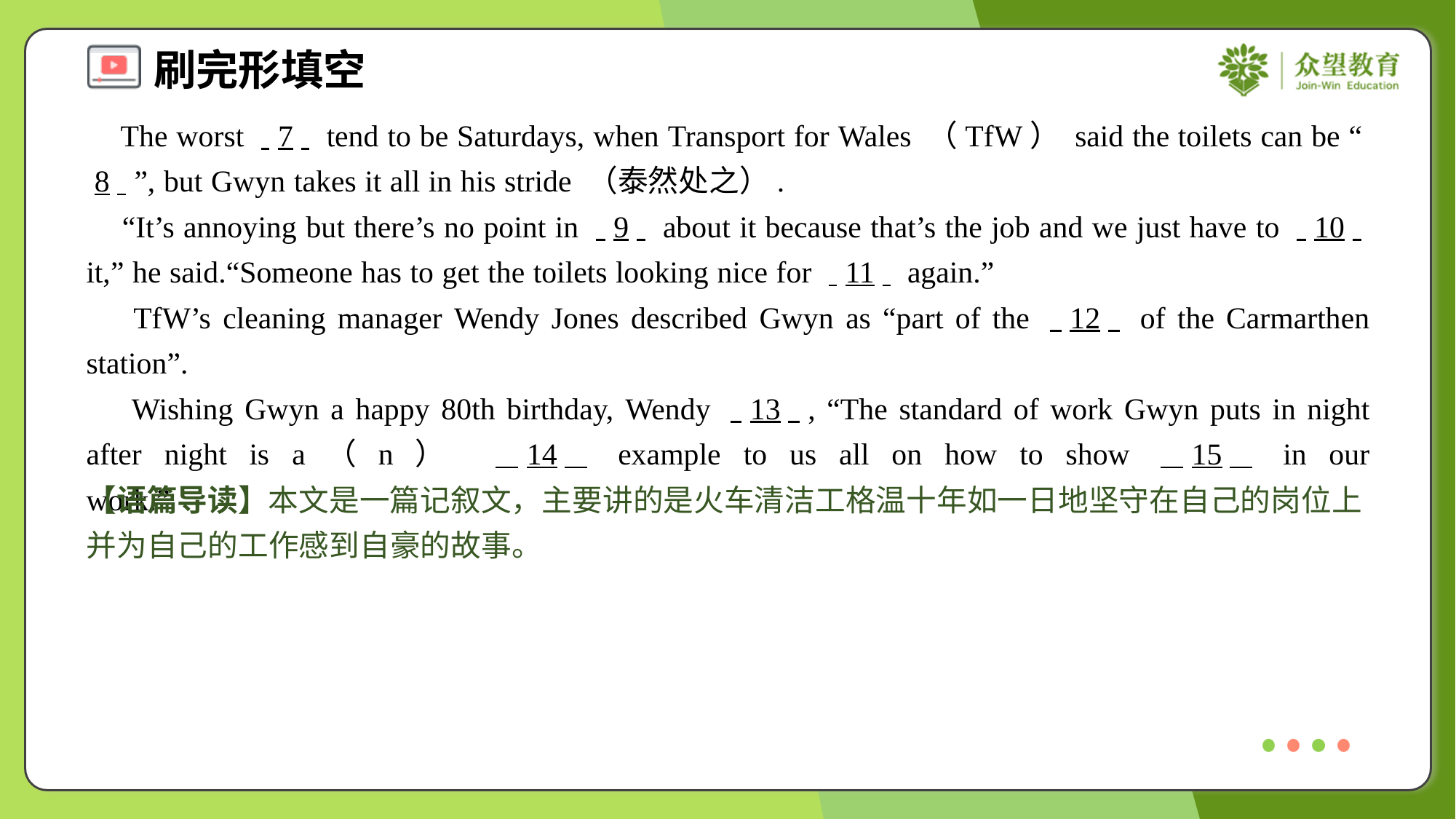

The worst . .7. . tend to be Saturdays, when Transport for Wales （TfW） said the toilets can be “. .8. .”, but Gwyn takes it all in his stride （泰然处之）.
    “It’s annoying but there’s no point in . .9. . about it because that’s the job and we just have to . .10. . it,” he said.“Someone has to get the toilets looking nice for . .11. . again.”
    TfW’s cleaning manager Wendy Jones described Gwyn as “part of the . .12. . of the Carmarthen station”.
    Wishing Gwyn a happy 80th birthday, Wendy . .13. ., “The standard of work Gwyn puts in night after night is a（n） . .14. . example to us all on how to show . .15. . in our work.”#8
【语篇导读】本文是一篇记叙文，主要讲的是火车清洁工格温十年如一日地坚守在自己的岗位上并为自己的工作感到自豪的故事。